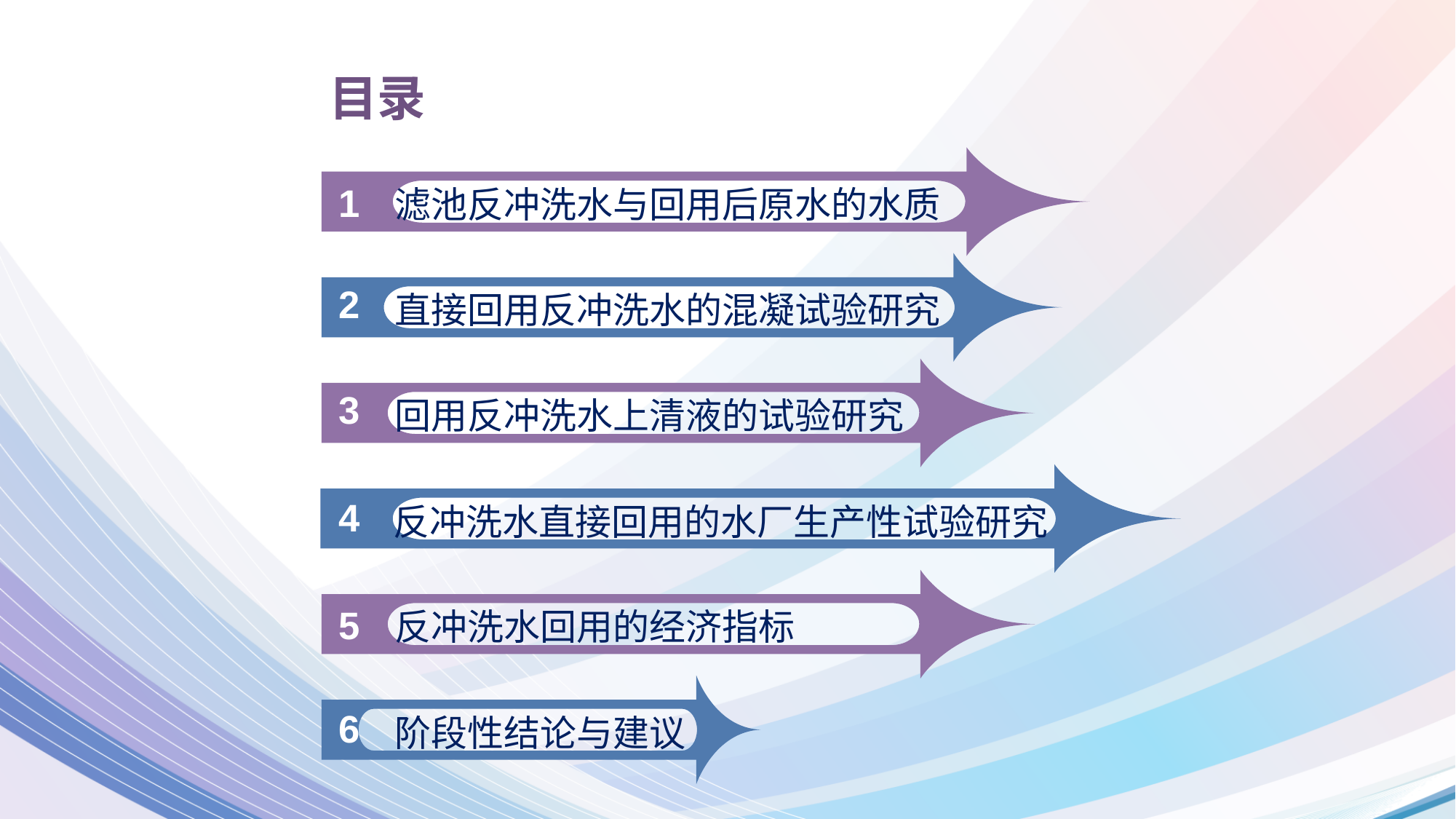

目录
1
滤池反冲洗水与回用后原水的水质
1
直接回用反冲洗水的混凝试验研究
2
回用反冲洗水上清液的试验研究
3
反冲洗水直接回用的水厂生产性试验研究
4
反冲洗水回用的经济指标
5
阶段性结论与建议
6